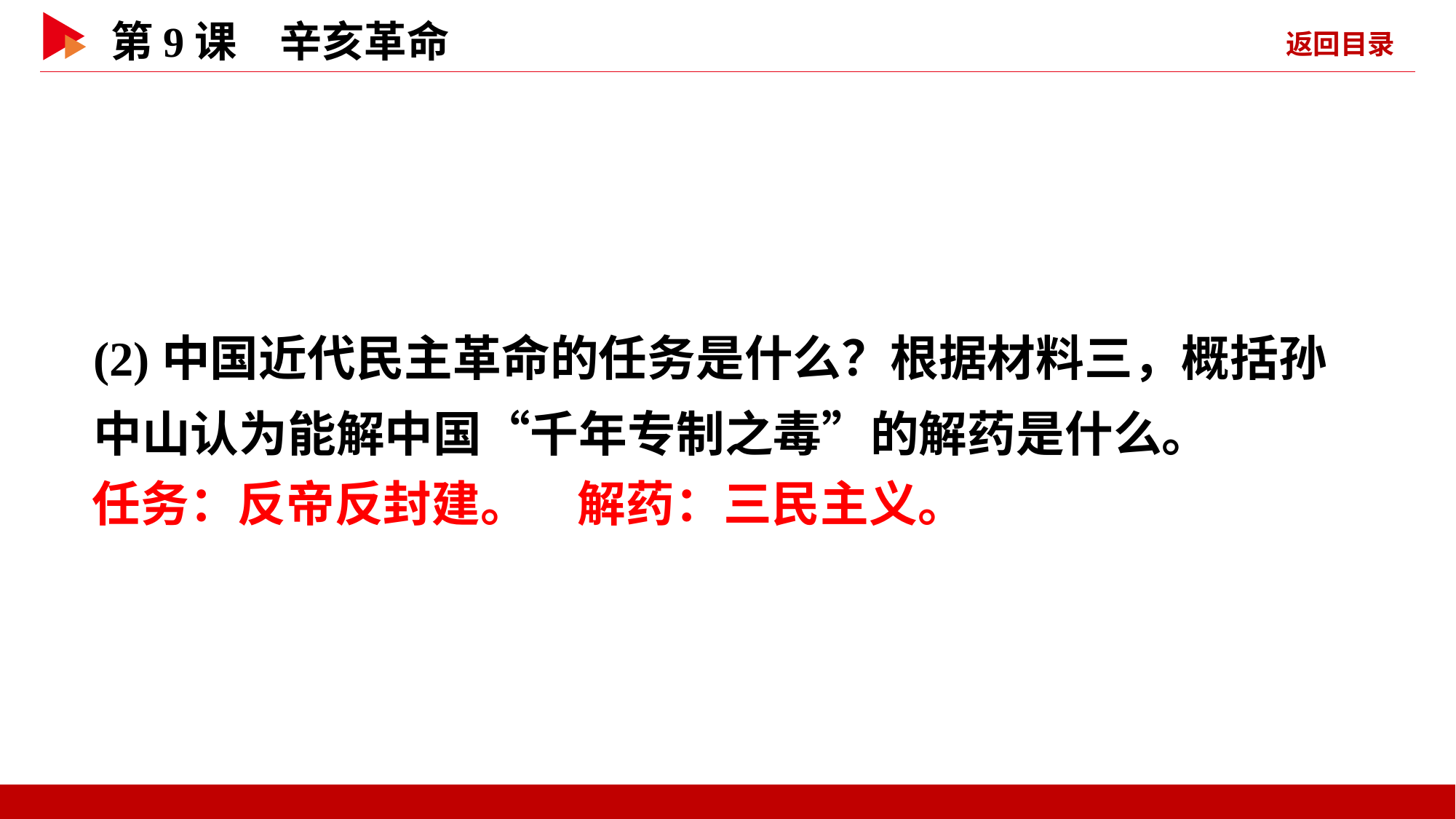

(2)中国近代民主革命的任务是什么？根据材料三，概括孙中山认为能解中国“千年专制之毒”的解药是什么。

任务：反帝反封建。　解药：三民主义。